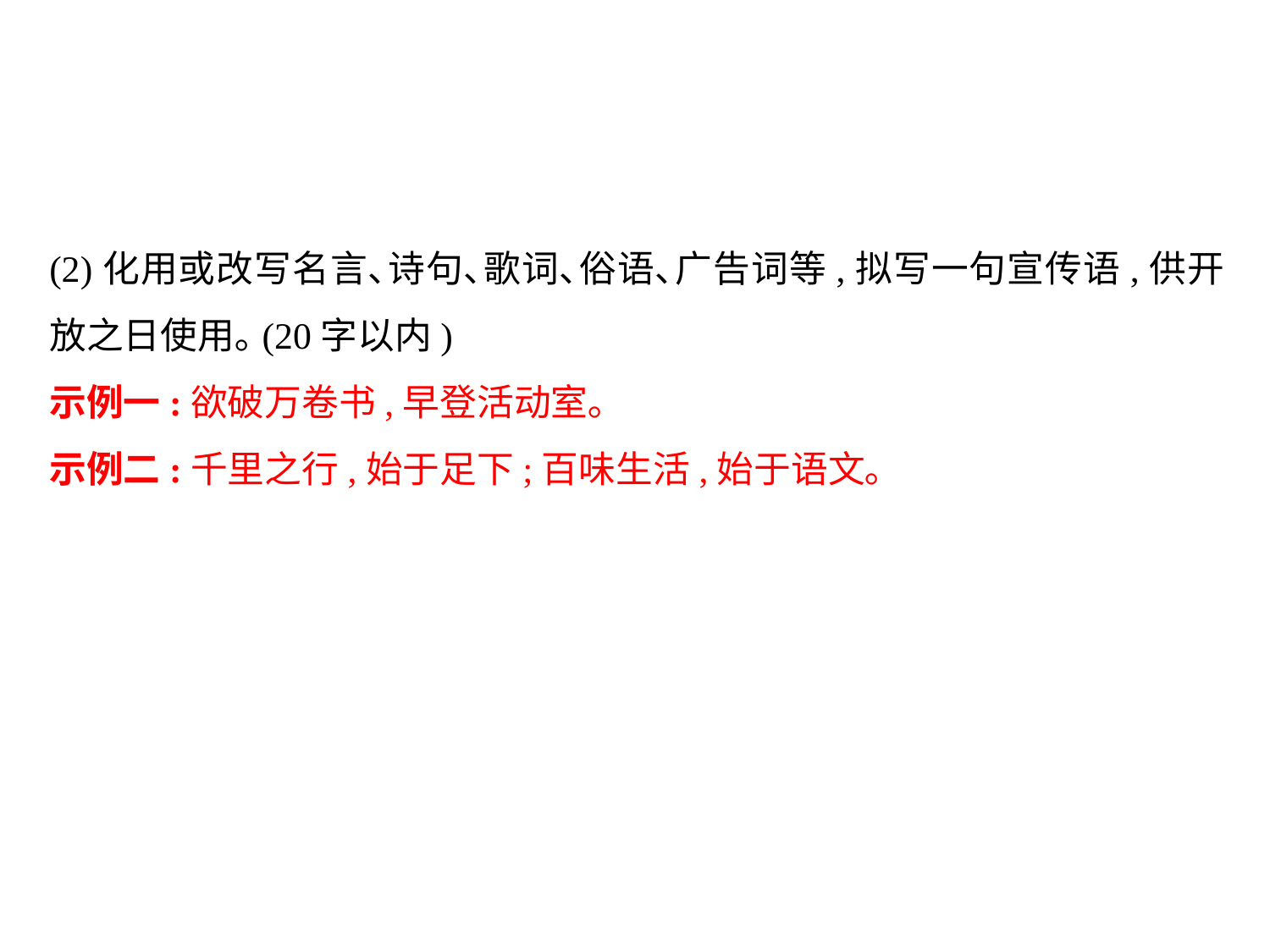

(2)化用或改写名言､诗句､歌词､俗语､广告词等,拟写一句宣传语,供开放之日使用｡(20字以内)
示例一:欲破万卷书,早登活动室｡
示例二:千里之行,始于足下;百味生活,始于语文｡